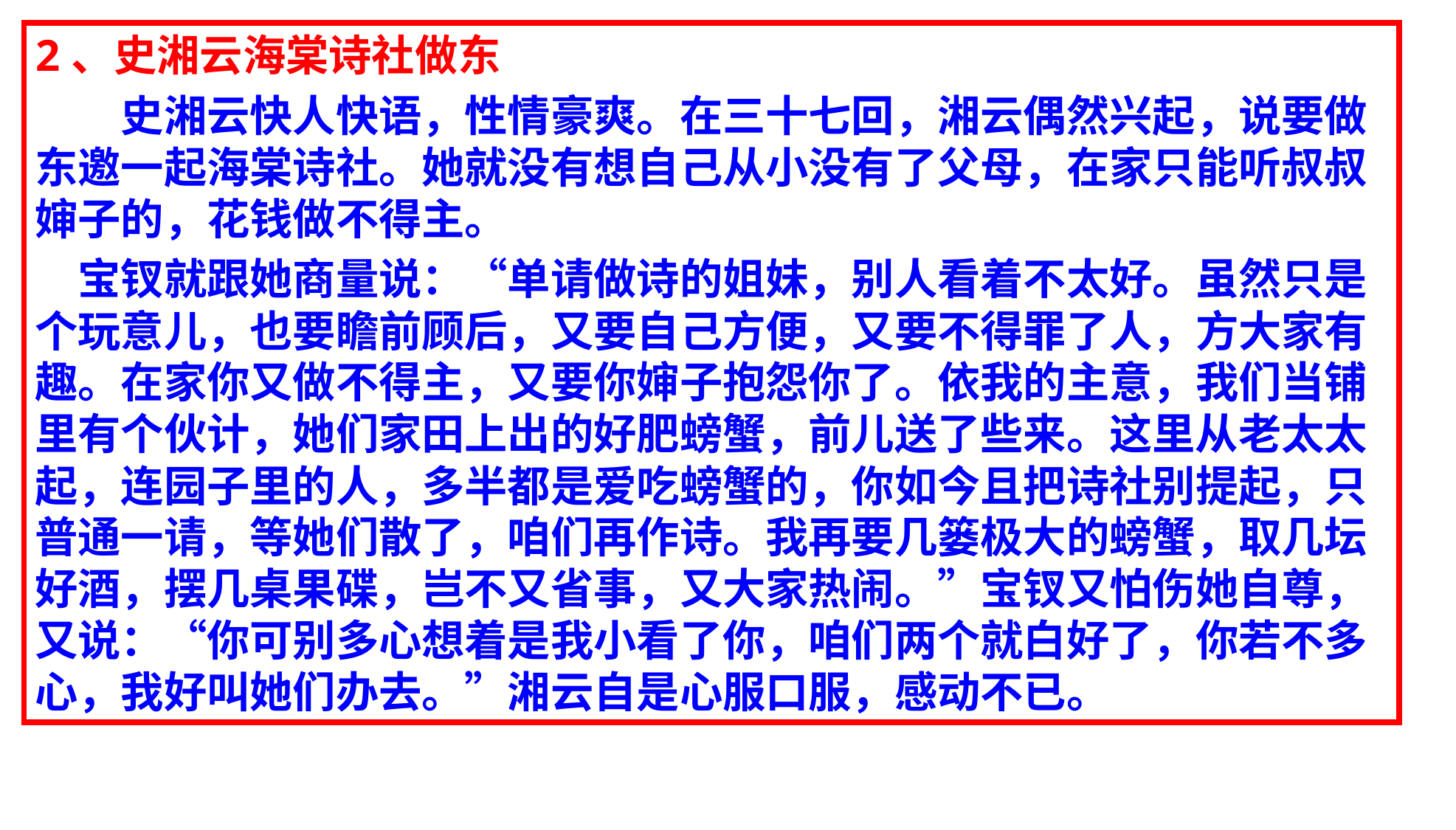

2、史湘云海棠诗社做东
　　史湘云快人快语，性情豪爽。在三十七回，湘云偶然兴起，说要做东邀一起海棠诗社。她就没有想自己从小没有了父母，在家只能听叔叔婶子的，花钱做不得主。
　宝钗就跟她商量说：“单请做诗的姐妹，别人看着不太好。虽然只是个玩意儿，也要瞻前顾后，又要自己方便，又要不得罪了人，方大家有趣。在家你又做不得主，又要你婶子抱怨你了。依我的主意，我们当铺里有个伙计，她们家田上出的好肥螃蟹，前儿送了些来。这里从老太太起，连园子里的人，多半都是爱吃螃蟹的，你如今且把诗社别提起，只普通一请，等她们散了，咱们再作诗。我再要几篓极大的螃蟹，取几坛好酒，摆几桌果碟，岂不又省事，又大家热闹。”宝钗又怕伤她自尊，又说：“你可别多心想着是我小看了你，咱们两个就白好了，你若不多心，我好叫她们办去。”湘云自是心服口服，感动不已。